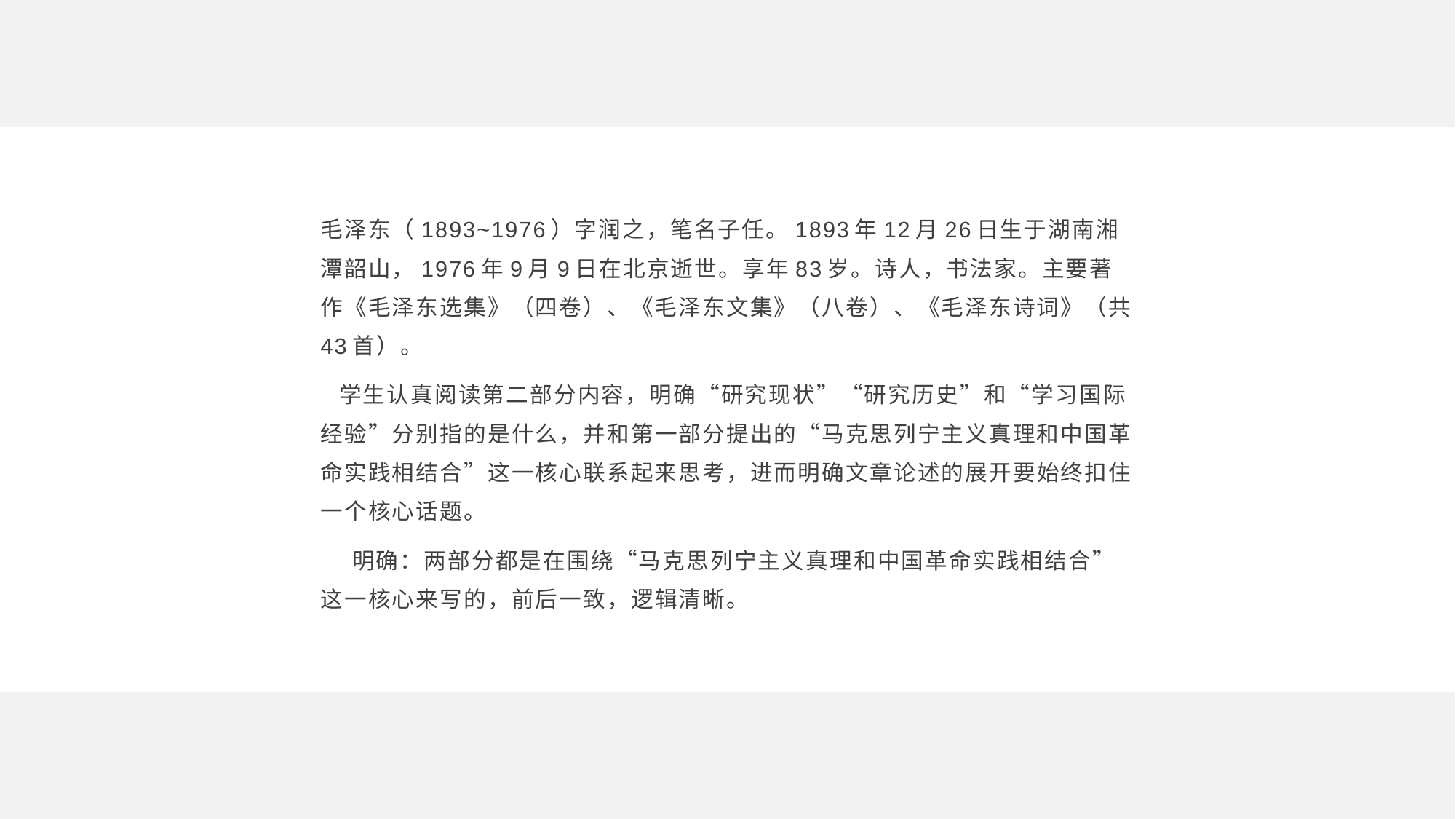

毛泽东（1893~1976）字润之，笔名子任。1893年12月26日生于湖南湘潭韶山，1976年9月9日在北京逝世。享年83岁。诗人，书法家。主要著作《毛泽东选集》（四卷）、《毛泽东文集》（八卷）、《毛泽东诗词》（共43首）。
  学生认真阅读第二部分内容，明确“研究现状”“研究历史”和“学习国际经验”分别指的是什么，并和第一部分提出的“马克思列宁主义真理和中国革命实践相结合”这一核心联系起来思考，进而明确文章论述的展开要始终扣住一个核心话题。
    明确：两部分都是在围绕“马克思列宁主义真理和中国革命实践相结合”这一核心来写的，前后一致，逻辑清晰。